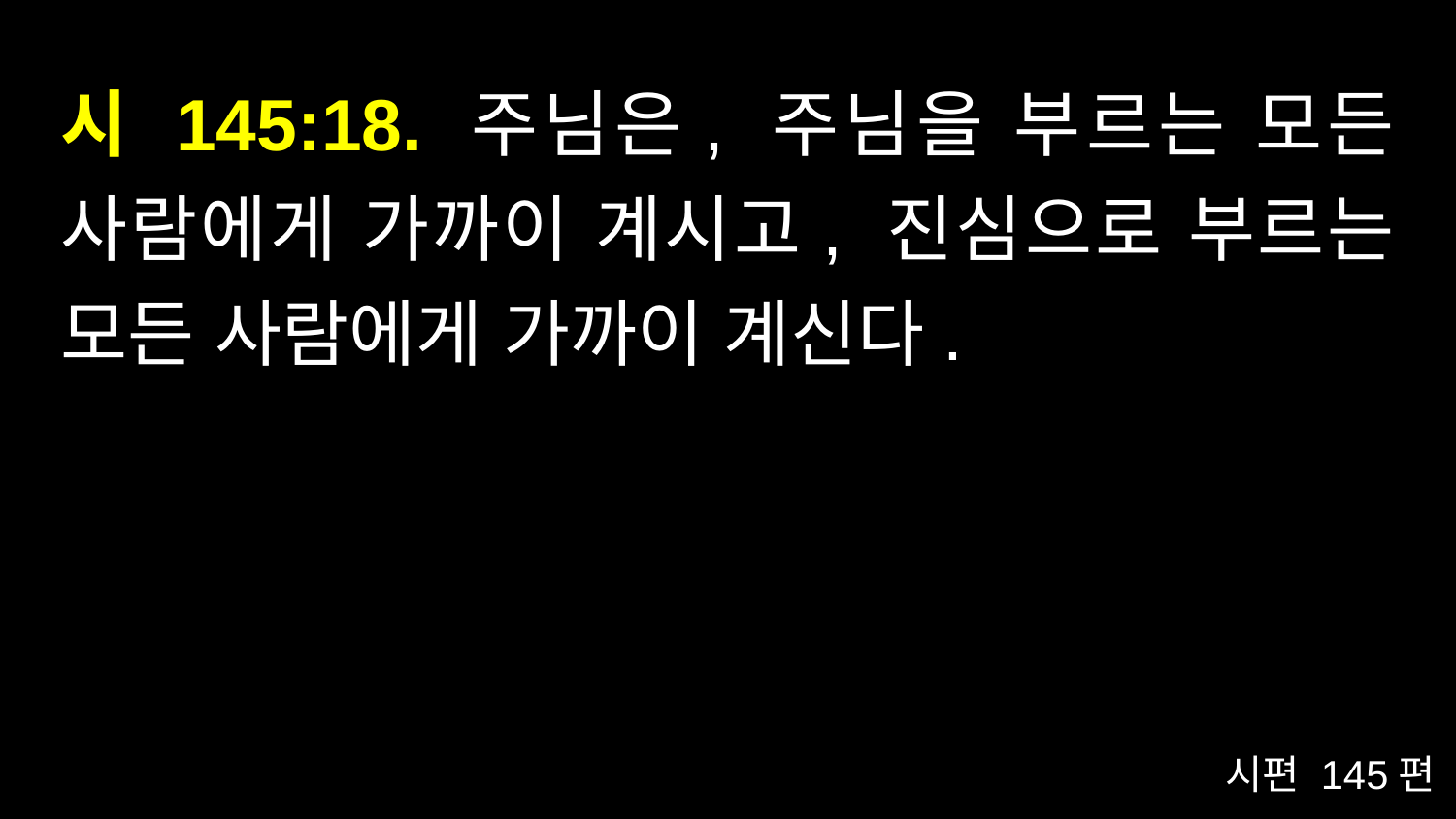

# 시 145:18. 주님은, 주님을 부르는 모든 사람에게 가까이 계시고, 진심으로 부르는 모든 사람에게 가까이 계신다.
시편 145편